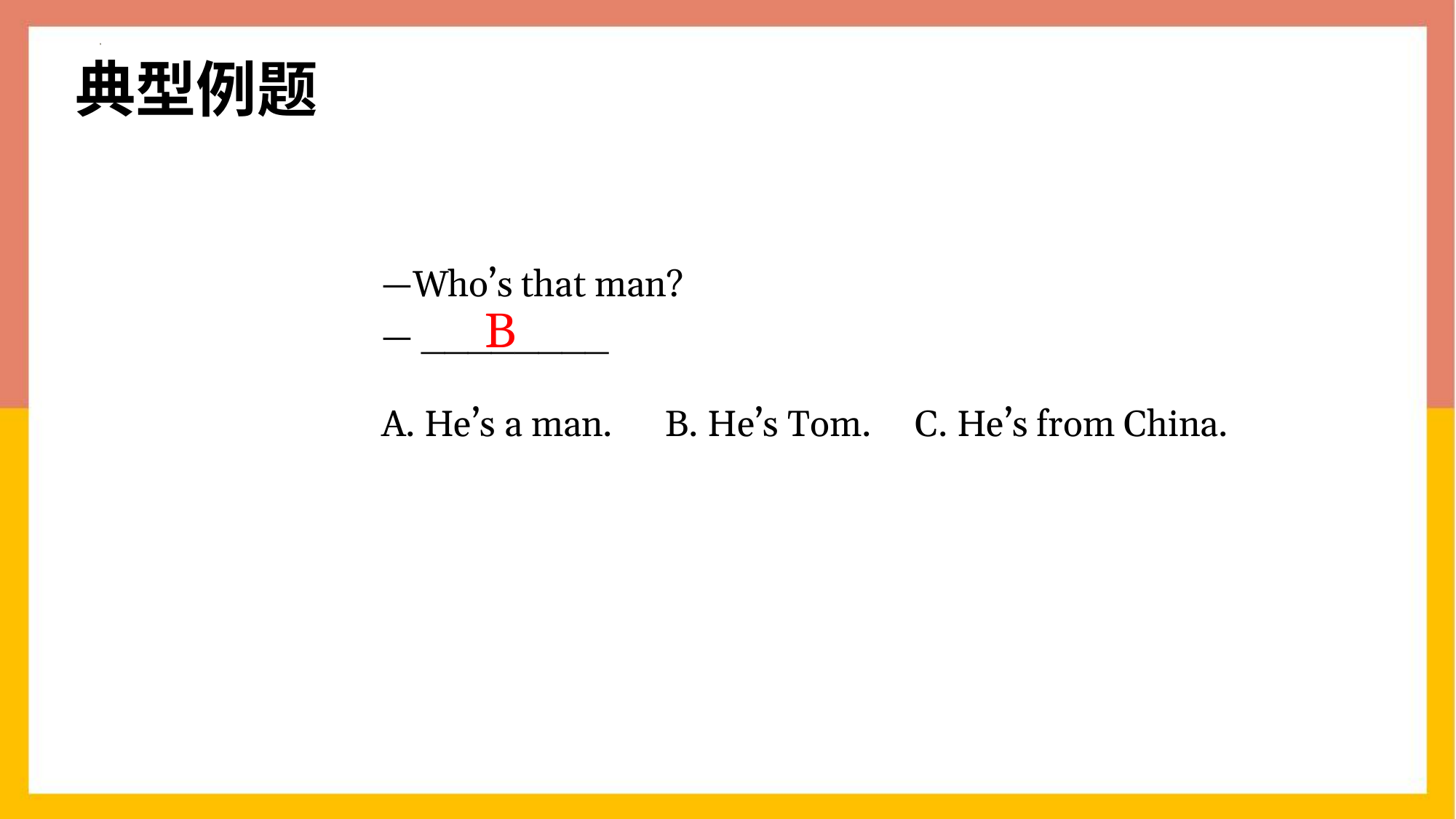

典型例题
—Who’s that man?
— ________
A. He’s a man.      B. He’s Tom.     C. He’s from China.
B